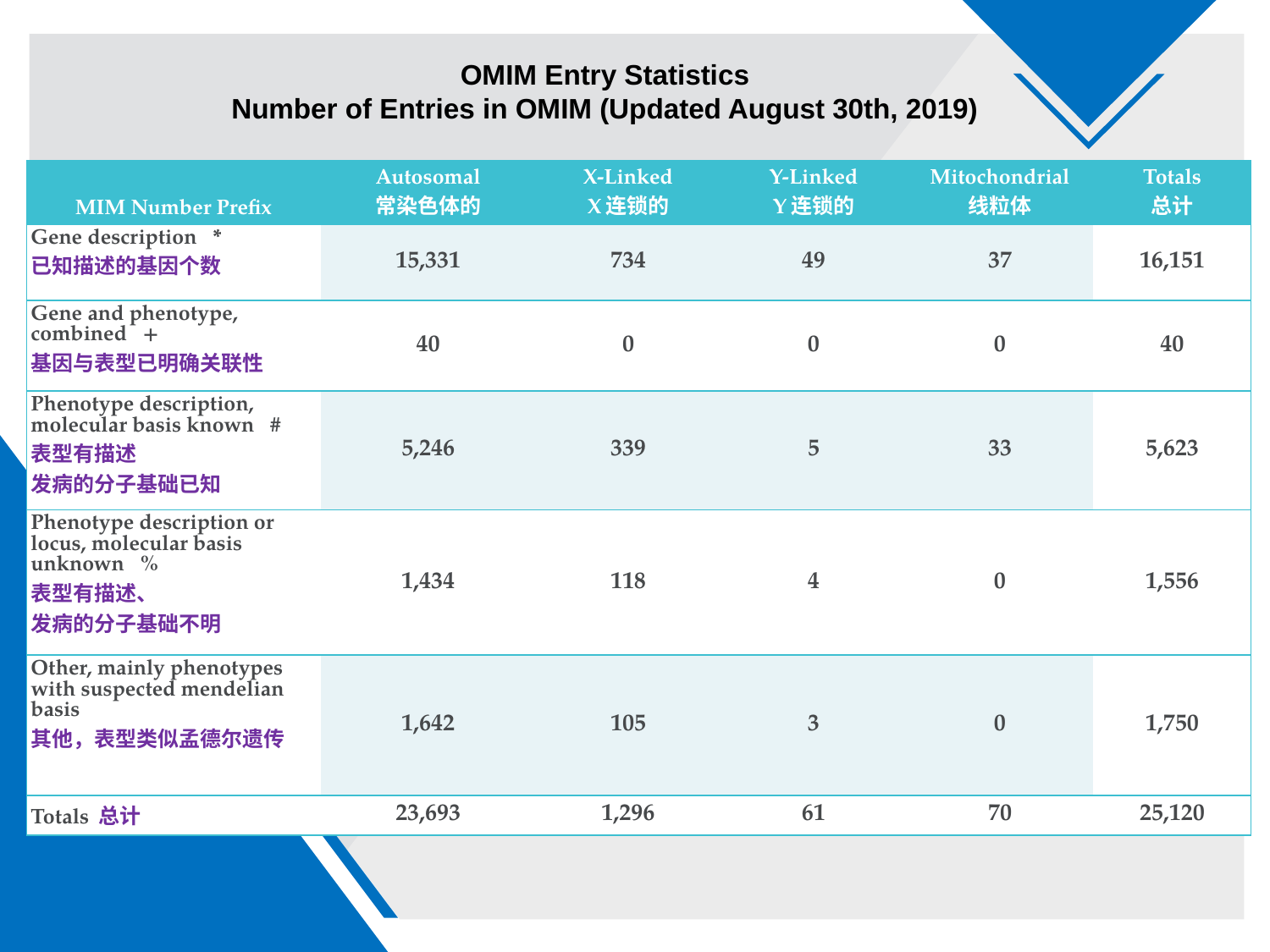

OMIM Entry Statistics
Number of Entries in OMIM (Updated August 30th, 2019)
| MIM Number Prefix | Autosomal 常染色体的 | X-Linked X连锁的 | Y-Linked Y连锁的 | Mitochondrial 线粒体 | Totals 总计 |
| --- | --- | --- | --- | --- | --- |
| Gene description   \* 已知描述的基因个数 | 15,331 | 734 | 49 | 37 | 16,151 |
| Gene and phenotype, combined   + 基因与表型已明确关联性 | 40 | 0 | 0 | 0 | 40 |
| Phenotype description, molecular basis known   # 表型有描述 发病的分子基础已知 | 5,246 | 339 | 5 | 33 | 5,623 |
| Phenotype description or locus, molecular basis unknown   % 表型有描述、 发病的分子基础不明 | 1,434 | 118 | 4 | 0 | 1,556 |
| Other, mainly phenotypes with suspected mendelian basis 其他，表型类似孟德尔遗传 | 1,642 | 105 | 3 | 0 | 1,750 |
| Totals 总计 | 23,693 | 1,296 | 61 | 70 | 25,120 |